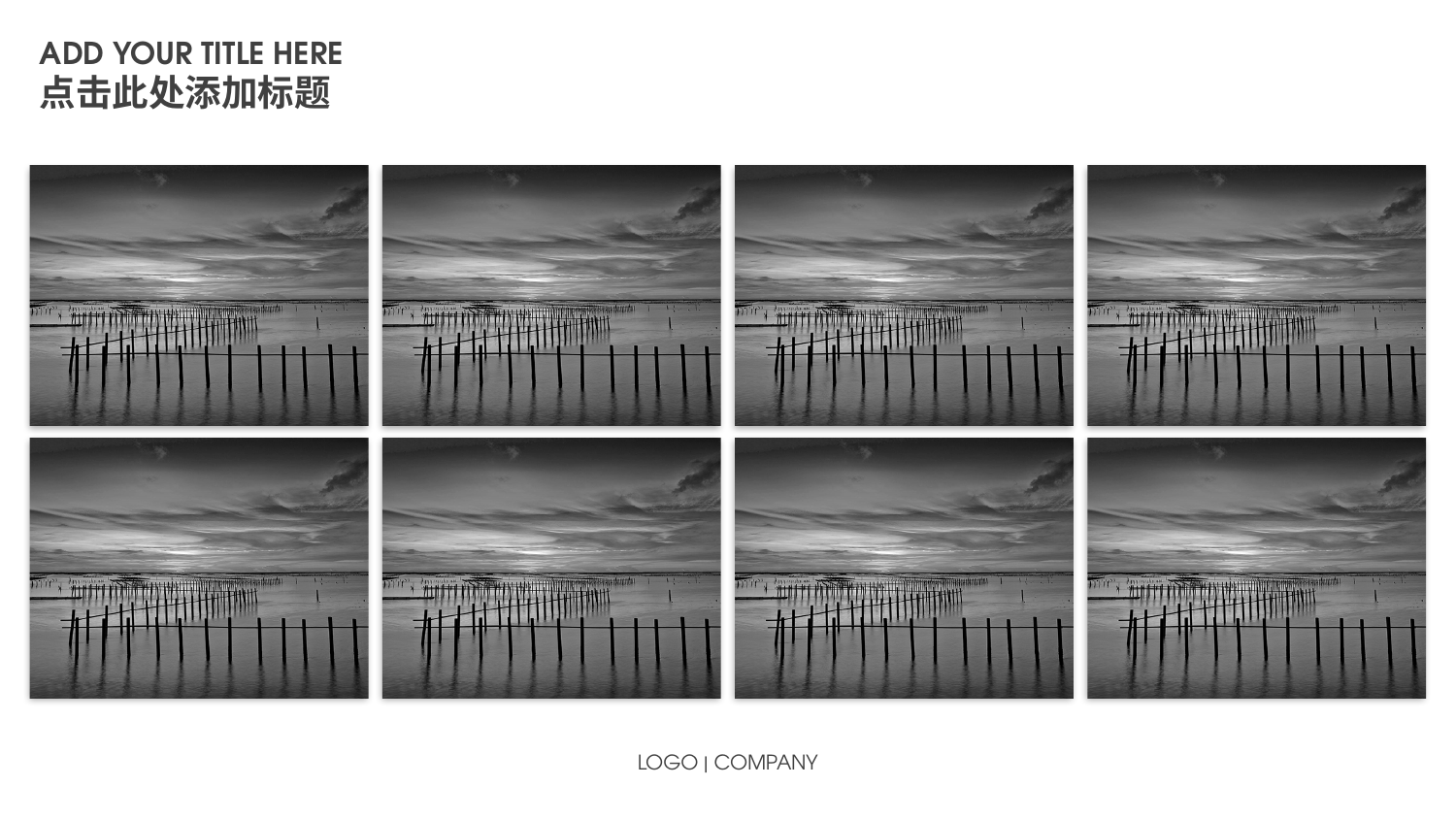

ADD YOUR TITLE HERE
点击此处添加标题

LOGO | COMPANY